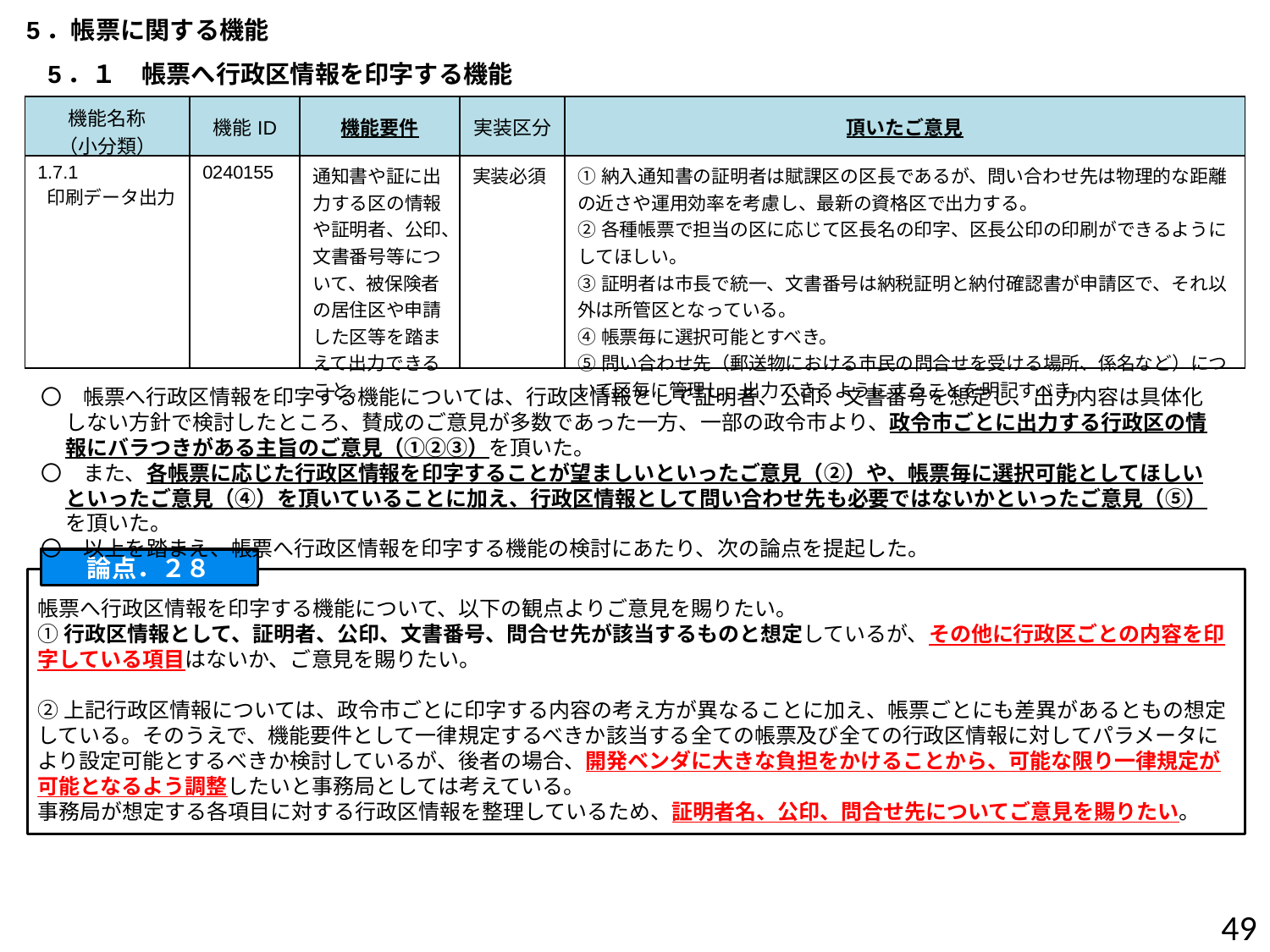

5．帳票に関する機能
5．１　帳票へ行政区情報を印字する機能
| 機能名称 （小分類） | 機能ID | 機能要件 | 実装区分 | 頂いたご意見 |
| --- | --- | --- | --- | --- |
| 1.7.1 印刷データ出力 | 0240155 | 通知書や証に出力する区の情報や証明者、公印、文書番号等について、被保険者の居住区や申請した区等を踏まえて出力できること。 | 実装必須 | ①納入通知書の証明者は賦課区の区長であるが、問い合わせ先は物理的な距離の近さや運用効率を考慮し、最新の資格区で出力する。 ②各種帳票で担当の区に応じて区長名の印字、区長公印の印刷ができるようにしてほしい。 ③証明者は市長で統一、文書番号は納税証明と納付確認書が申請区で、それ以外は所管区となっている。 ④帳票毎に選択可能とすべき。 ⑤問い合わせ先（郵送物における市民の問合せを受ける場所、係名など）について区毎に管理し、出力できるようにすることを明記すべき。 |
〇　帳票へ行政区情報を印字する機能については、行政区情報として証明者、公印、文書番号を想定し、出力内容は具体化しない方針で検討したところ、賛成のご意見が多数であった一方、一部の政令市より、政令市ごとに出力する行政区の情報にバラつきがある主旨のご意見（①②③）を頂いた。
〇　また、各帳票に応じた行政区情報を印字することが望ましいといったご意見（②）や、帳票毎に選択可能としてほしいといったご意見（④）を頂いていることに加え、行政区情報として問い合わせ先も必要ではないかといったご意見（⑤）を頂いた。
〇　以上を踏まえ、帳票へ行政区情報を印字する機能の検討にあたり、次の論点を提起した。
論点．２８

帳票へ行政区情報を印字する機能について、以下の観点よりご意見を賜りたい。
①行政区情報として、証明者、公印、文書番号、問合せ先が該当するものと想定しているが、その他に行政区ごとの内容を印字している項目はないか、ご意見を賜りたい。

②上記行政区情報については、政令市ごとに印字する内容の考え方が異なることに加え、帳票ごとにも差異があるともの想定している。そのうえで、機能要件として一律規定するべきか該当する全ての帳票及び全ての行政区情報に対してパラメータにより設定可能とするべきか検討しているが、後者の場合、開発ベンダに大きな負担をかけることから、可能な限り一律規定が可能となるよう調整したいと事務局としては考えている。
事務局が想定する各項目に対する行政区情報を整理しているため、証明者名、公印、問合せ先についてご意見を賜りたい。
49